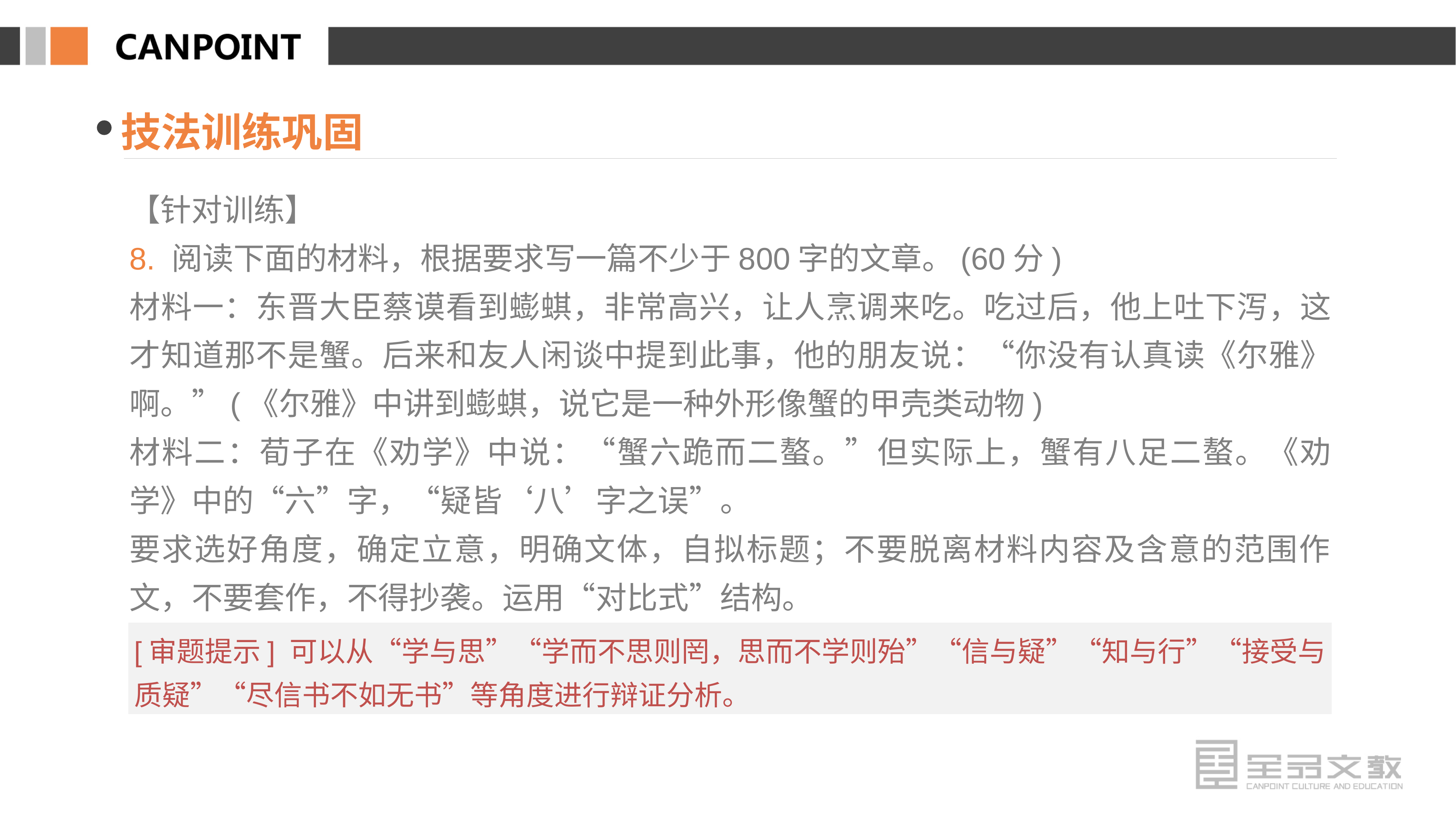

技法训练巩固

【针对训练】
8. 阅读下面的材料，根据要求写一篇不少于800字的文章。(60分)
材料一：东晋大臣蔡谟看到蟛蜞，非常高兴，让人烹调来吃。吃过后，他上吐下泻，这才知道那不是蟹。后来和友人闲谈中提到此事，他的朋友说：“你没有认真读《尔雅》啊。”(《尔雅》中讲到蟛蜞，说它是一种外形像蟹的甲壳类动物)
材料二：荀子在《劝学》中说：“蟹六跪而二螯。”但实际上，蟹有八足二螯。《劝学》中的“六”字，“疑皆‘八’字之误”。
要求选好角度，确定立意，明确文体，自拟标题；不要脱离材料内容及含意的范围作文，不要套作，不得抄袭。运用“对比式”结构。
[审题提示] 可以从“学与思”“学而不思则罔，思而不学则殆”“信与疑”“知与行”“接受与质疑”“尽信书不如无书”等角度进行辩证分析。